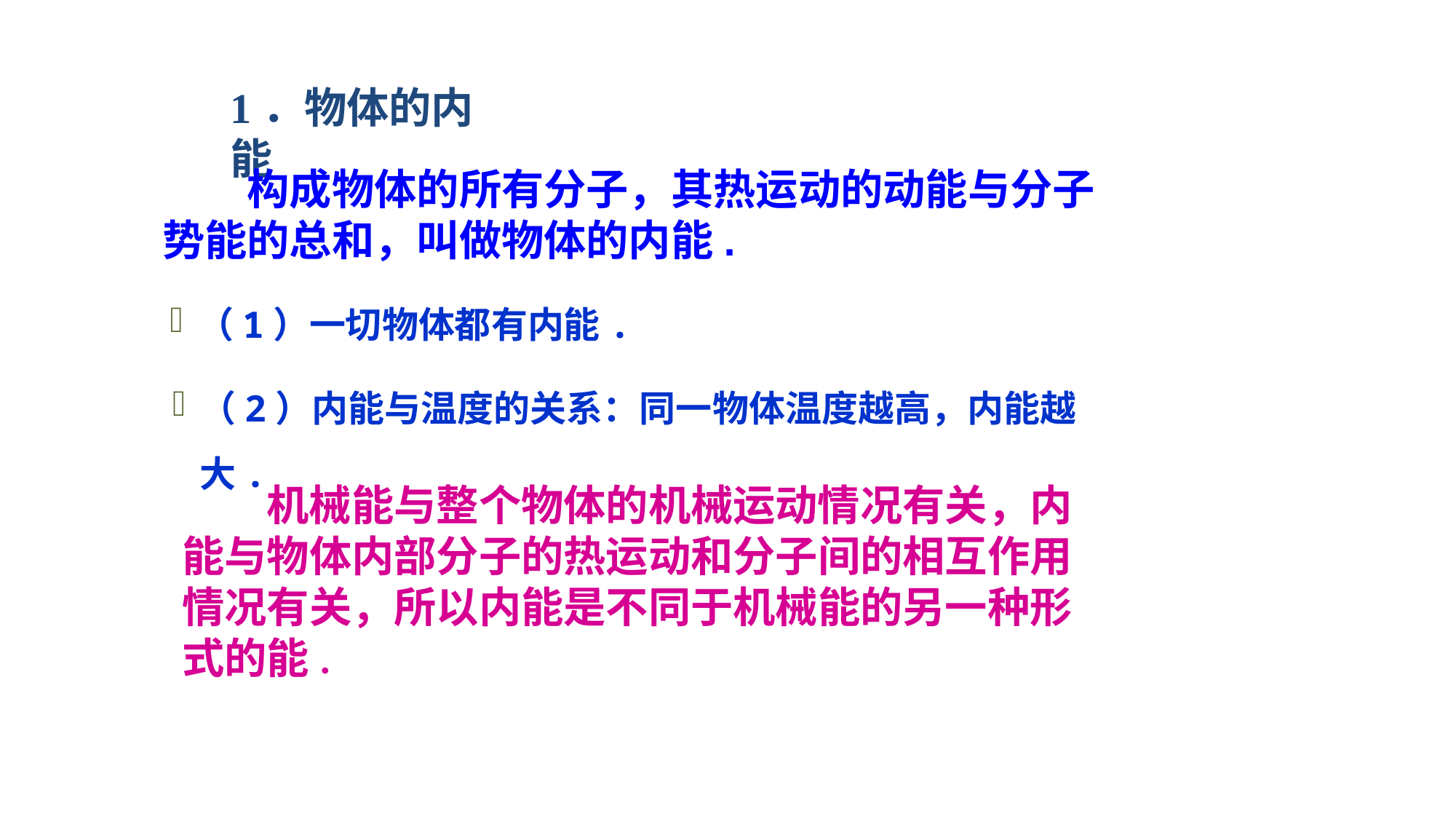

1．物体的内能
　　构成物体的所有分子，其热运动的动能与分子    势能的总和，叫做物体的内能.
（1）一切物体都有内能.

（2）内能与温度的关系：同一物体温度越高，内能越大.

　　机械能与整个物体的机械运动情况有关，内能与物体内部分子的热运动和分子间的相互作用情况有关，所以内能是不同于机械能的另一种形式的能.